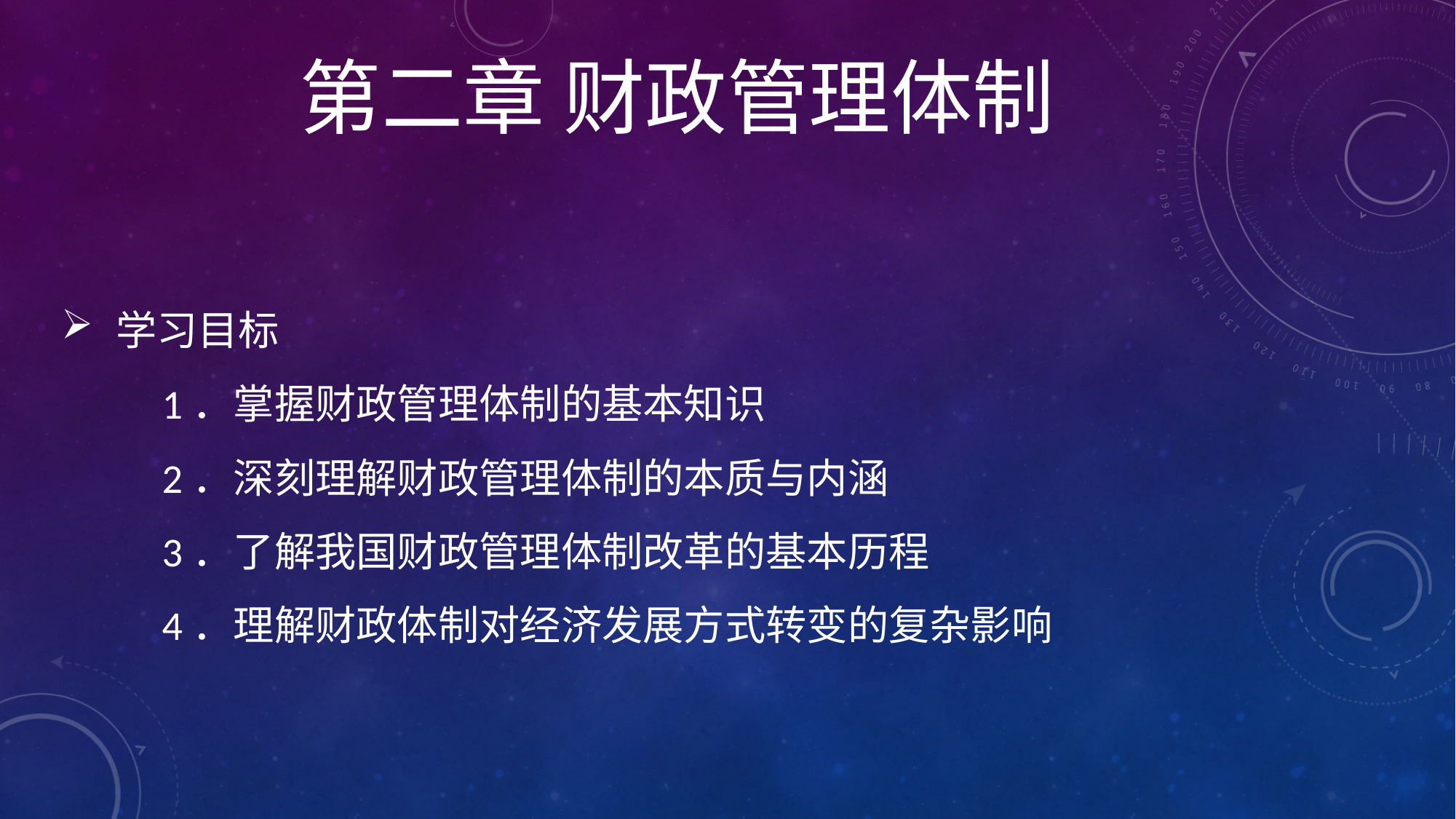

第二章 财政管理体制
# 学习目标 1．掌握财政管理体制的基本知识 2．深刻理解财政管理体制的本质与内涵 3．了解我国财政管理体制改革的基本历程 4．理解财政体制对经济发展方式转变的复杂影响